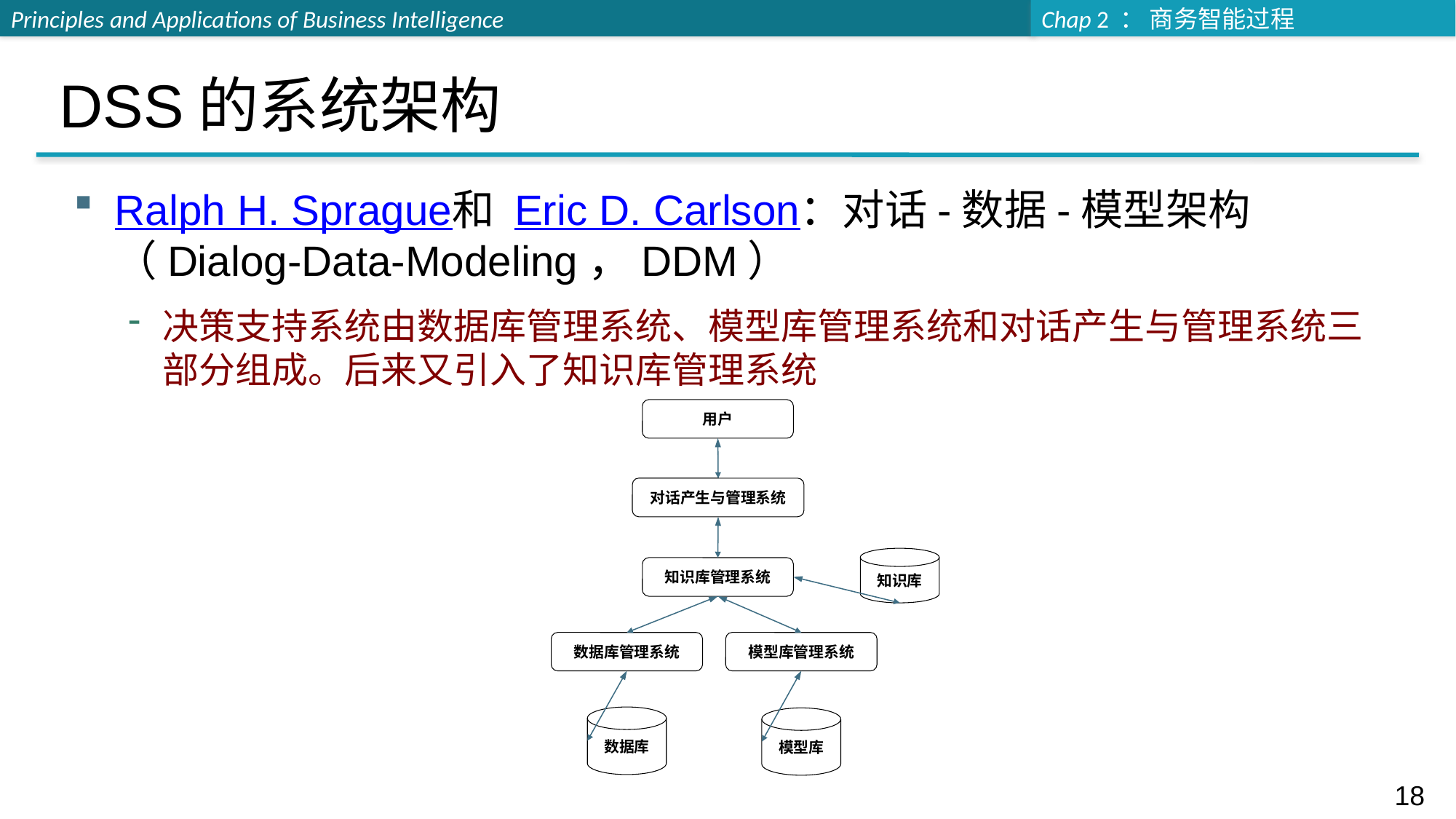

# DSS的系统架构
Ralph H. Sprague和 Eric D. Carlson：对话-数据-模型架构（Dialog-Data-Modeling，DDM）
决策支持系统由数据库管理系统、模型库管理系统和对话产生与管理系统三部分组成。后来又引入了知识库管理系统

用户
对话产生与管理系统
知识库
知识库管理系统
数据库管理系统
模型库管理系统
数据库
模型库